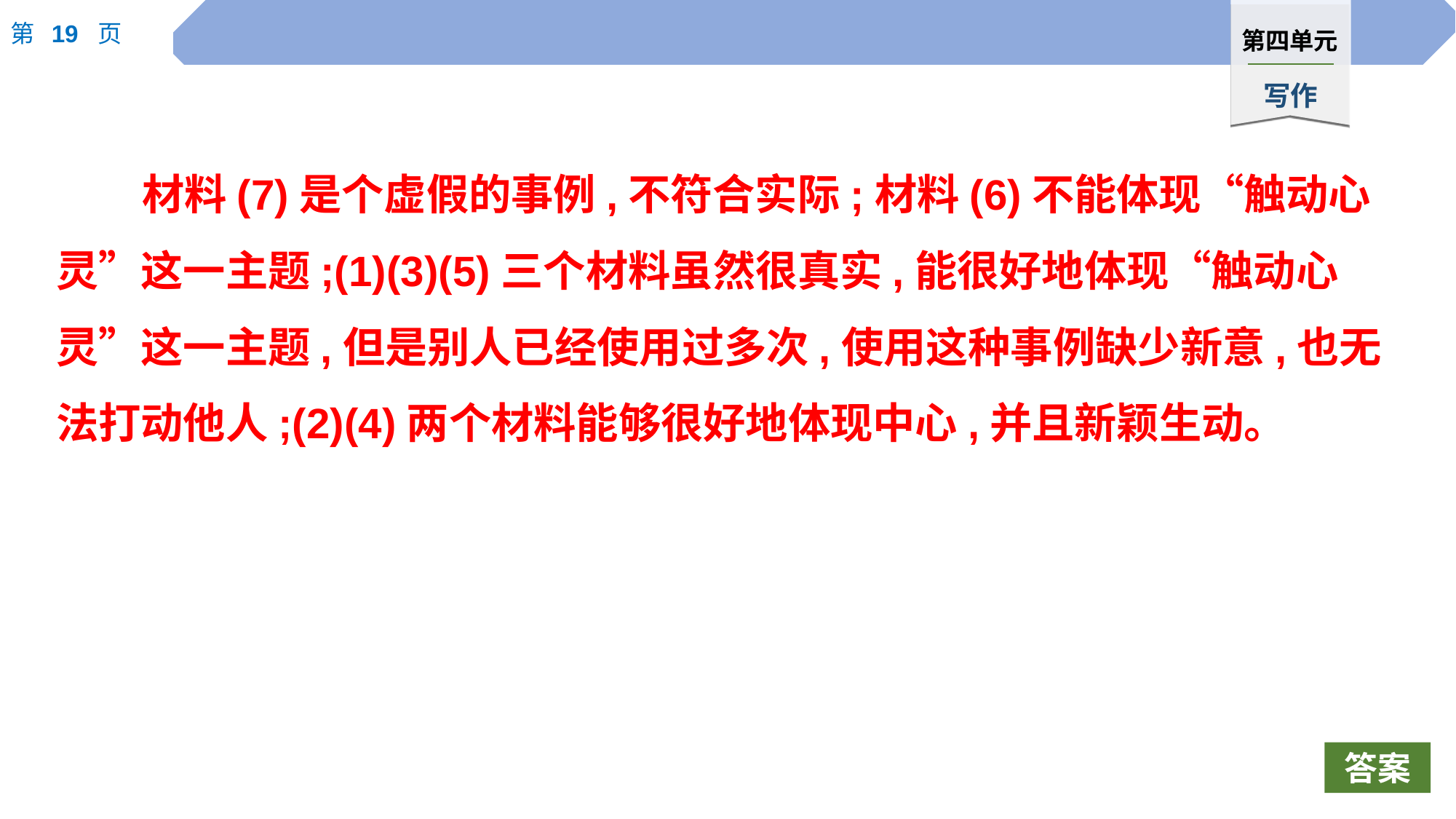

材料(7)是个虚假的事例,不符合实际;材料(6)不能体现“触动心灵”这一主题;(1)(3)(5)三个材料虽然很真实,能很好地体现“触动心灵”这一主题,但是别人已经使用过多次,使用这种事例缺少新意,也无法打动他人;(2)(4)两个材料能够很好地体现中心,并且新颖生动。
答案